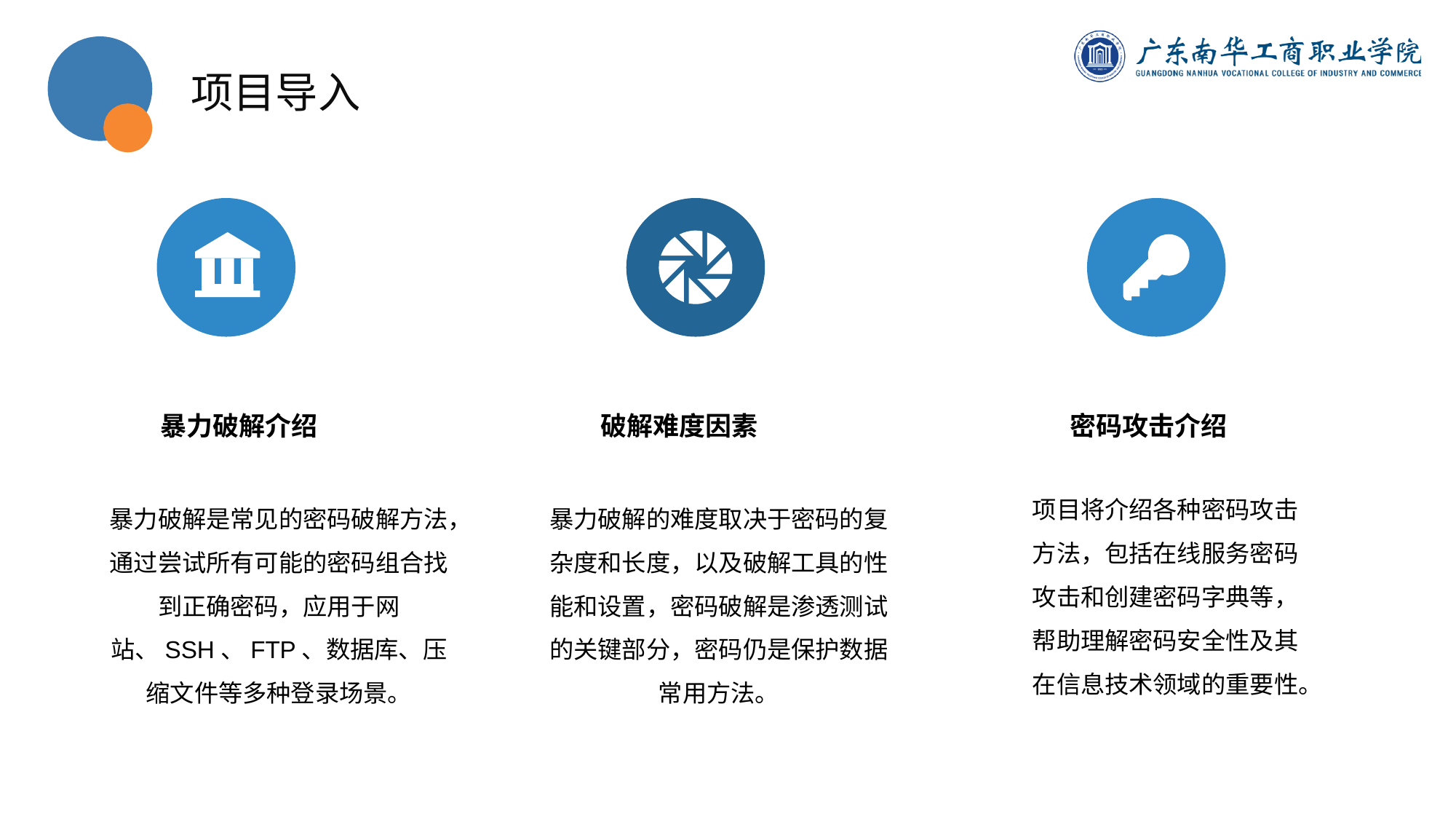

项目导入

破解难度因素
密码攻击介绍
暴力破解介绍
项目将介绍各种密码攻击方法，包括在线服务密码攻击和创建密码字典等，帮助理解密码安全性及其在信息技术领域的重要性。
暴力破解是常见的密码破解方法，通过尝试所有可能的密码组合找到正确密码，应用于网站、SSH、FTP、数据库、压缩文件等多种登录场景。
暴力破解的难度取决于密码的复杂度和长度，以及破解工具的性能和设置，密码破解是渗透测试的关键部分，密码仍是保护数据常用方法。